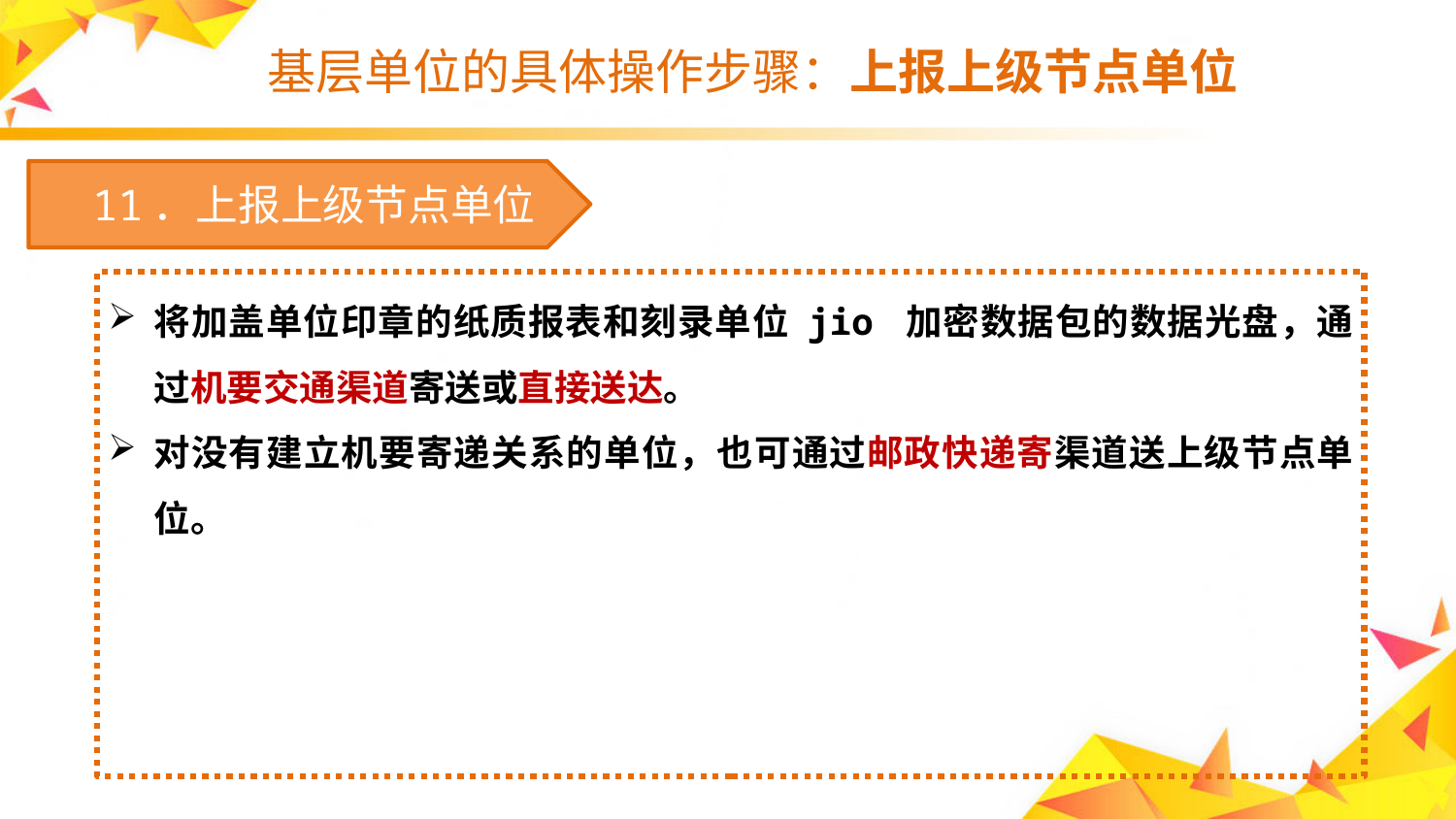

# 基层单位的具体操作步骤：上报上级节点单位
　11．上报上级节点单位
将加盖单位印章的纸质报表和刻录单位 jio 加密数据包的数据光盘，通过机要交通渠道寄送或直接送达。
对没有建立机要寄递关系的单位，也可通过邮政快递寄渠道送上级节点单位。